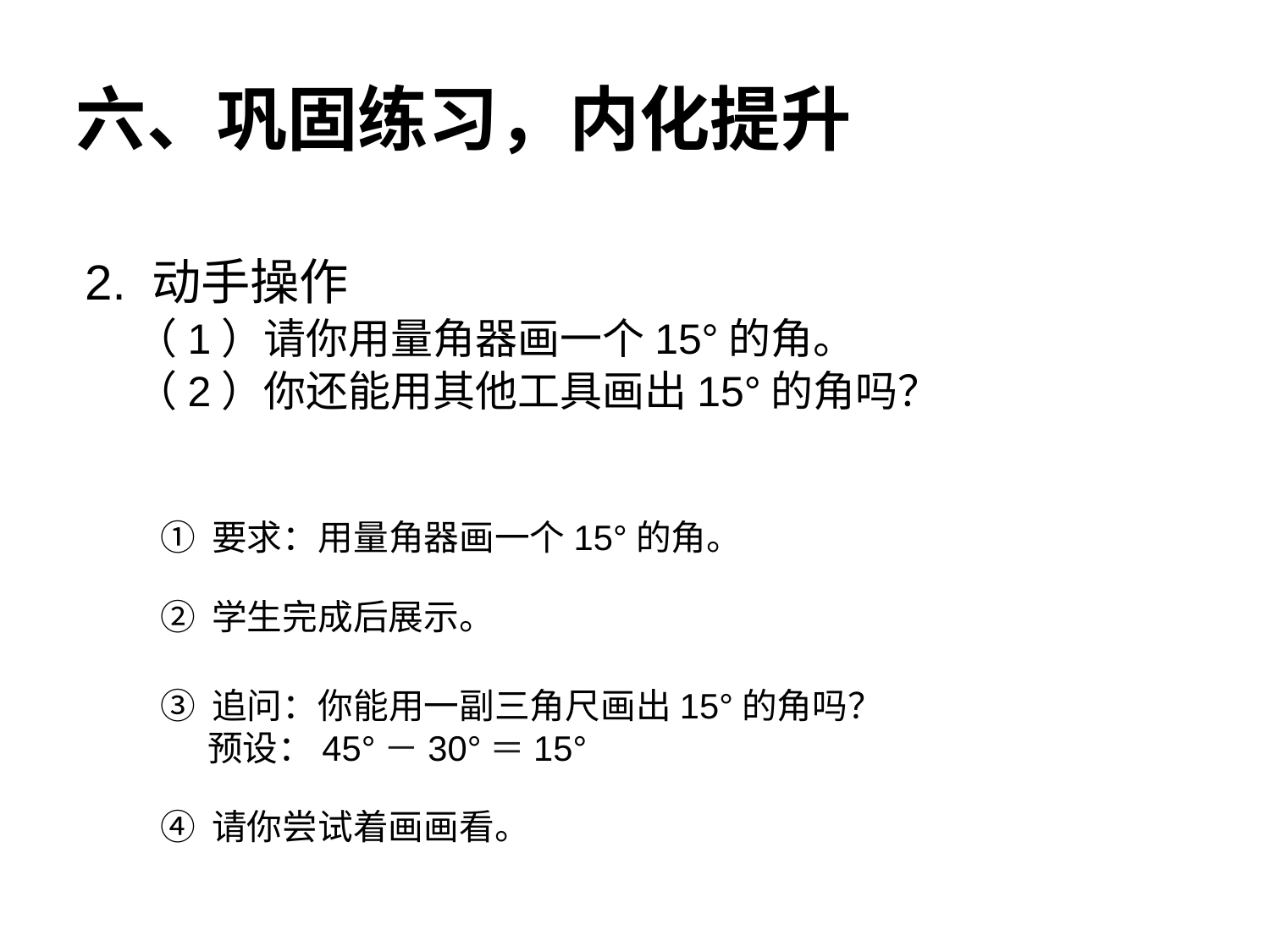

六、巩固练习，内化提升
2. 动手操作
    （1）请你用量角器画一个15°的角。
    （2）你还能用其他工具画出15°的角吗？
① 要求：用量角器画一个15°的角。
② 学生完成后展示。
③ 追问：你能用一副三角尺画出15°的角吗？
      预设：45°－30°＝15°
④ 请你尝试着画画看。